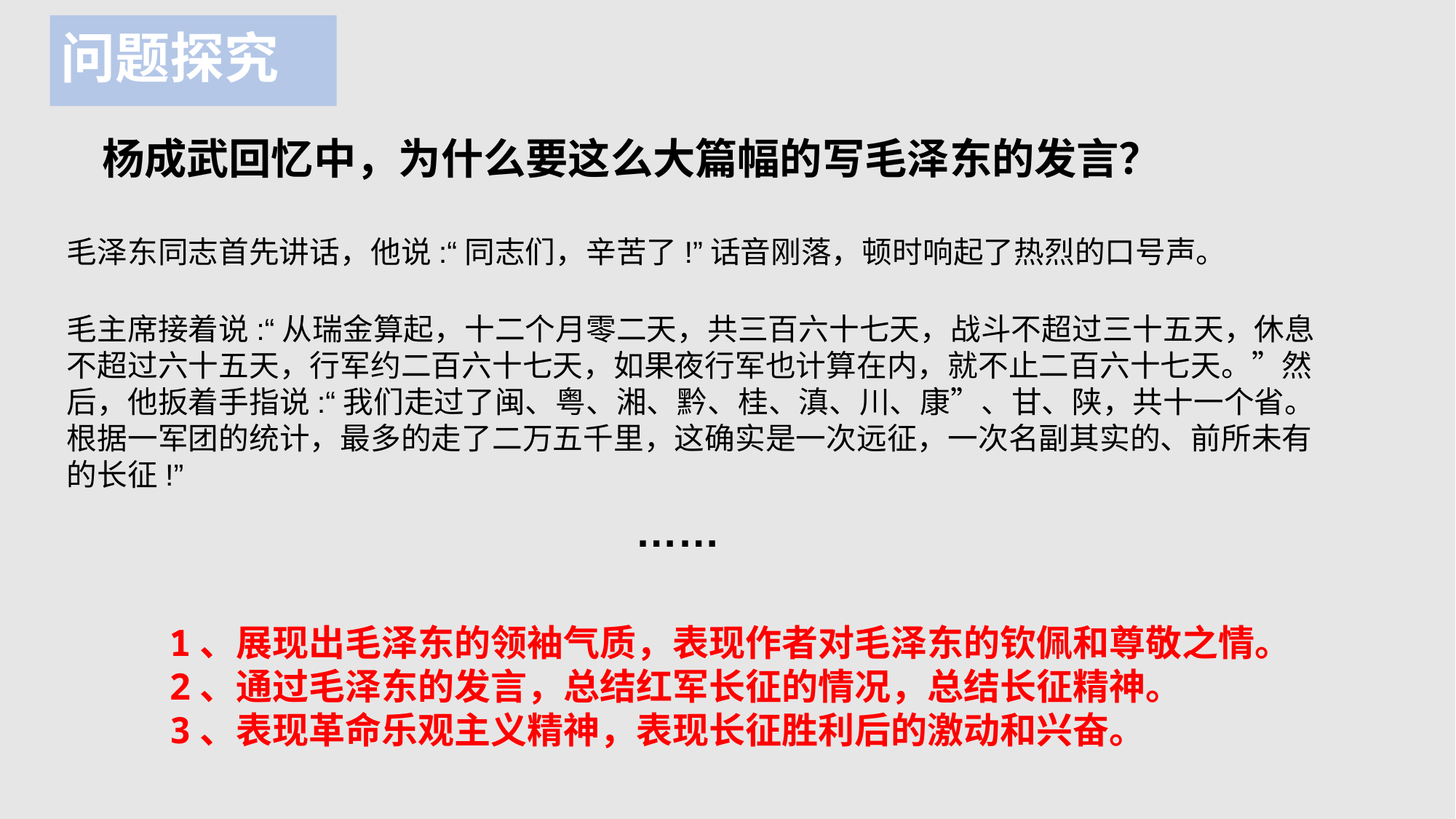

# 问题探究
杨成武回忆中，为什么要这么大篇幅的写毛泽东的发言？
毛泽东同志首先讲话，他说:“同志们，辛苦了!”话音刚落，顿时响起了热烈的口号声。
毛主席接着说:“从瑞金算起，十二个月零二天，共三百六十七天，战斗不超过三十五天，休息不超过六十五天，行军约二百六十七天，如果夜行军也计算在内，就不止二百六十七天。”然后，他扳着手指说:“我们走过了闽、粤、湘、黔、桂、滇、川、康”、甘、陕，共十一个省。根据一军团的统计，最多的走了二万五千里，这确实是一次远征，一次名副其实的、前所未有的长征!”
……
1、展现出毛泽东的领袖气质，表现作者对毛泽东的钦佩和尊敬之情。
2、通过毛泽东的发言，总结红军长征的情况，总结长征精神。
3、表现革命乐观主义精神，表现长征胜利后的激动和兴奋。